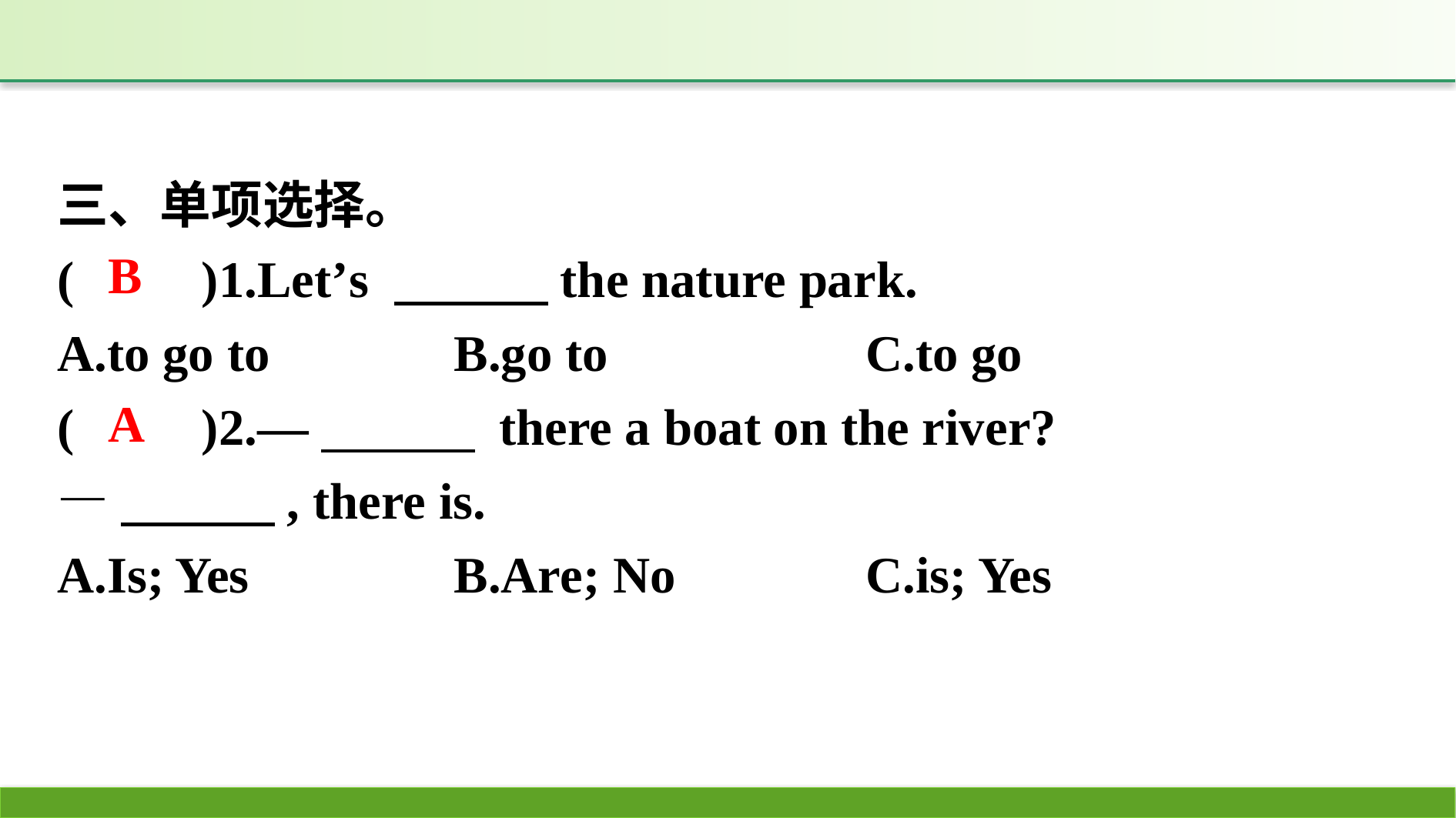

三、单项选择。
(　　)1.Let’s 　　　the nature park.
A.to go to		B.go to			C.to go
(　　)2.—　　　 there a boat on the river?
—　　　, there is.
A.Is; Yes		B.Are; No		C.is; Yes
B
A